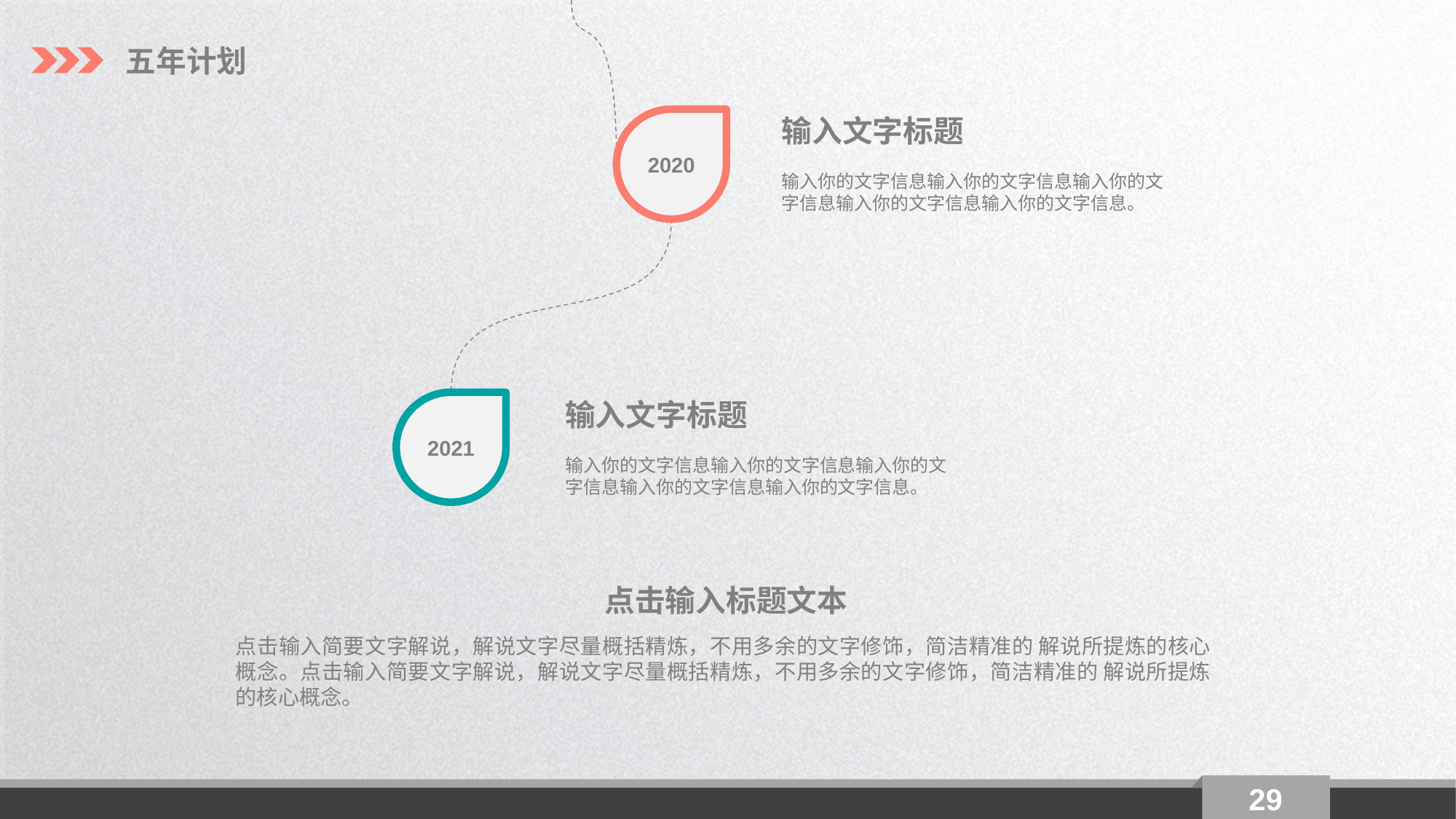

五年计划

输入文字标题

输入你的文字信息输入你的文字信息输入你的文字信息输入你的文字信息输入你的文字信息。
2020
输入文字标题

输入你的文字信息输入你的文字信息输入你的文字信息输入你的文字信息输入你的文字信息。
2021
点击输入标题文本
点击输入简要文字解说，解说文字尽量概括精炼，不用多余的文字修饰，简洁精准的 解说所提炼的核心概念。点击输入简要文字解说，解说文字尽量概括精炼，不用多余的文字修饰，简洁精准的 解说所提炼的核心概念。

29